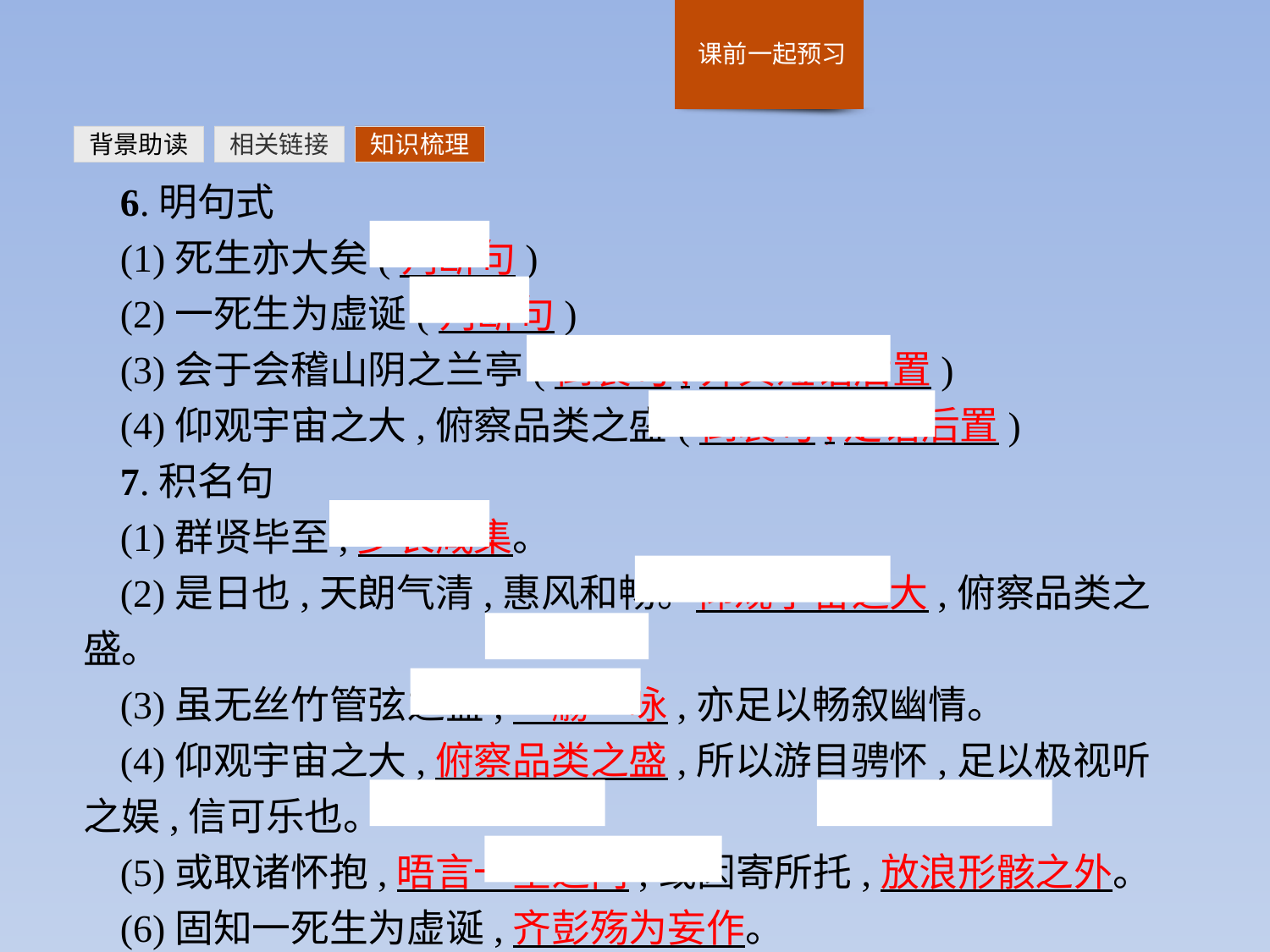

背景助读
相关链接
知识梳理
6.明句式
(1)死生亦大矣(判断句)
(2)一死生为虚诞(判断句)
(3)会于会稽山阴之兰亭(倒装句,介宾短语后置)
(4)仰观宇宙之大,俯察品类之盛(倒装句,定语后置)
7.积名句
(1)群贤毕至,少长咸集。
(2)是日也,天朗气清,惠风和畅。仰观宇宙之大,俯察品类之盛。
(3)虽无丝竹管弦之盛,一觞一咏,亦足以畅叙幽情。
(4)仰观宇宙之大,俯察品类之盛,所以游目骋怀,足以极视听之娱,信可乐也。
(5)或取诸怀抱,晤言一室之内;或因寄所托,放浪形骸之外。
(6)固知一死生为虚诞,齐彭殇为妄作。